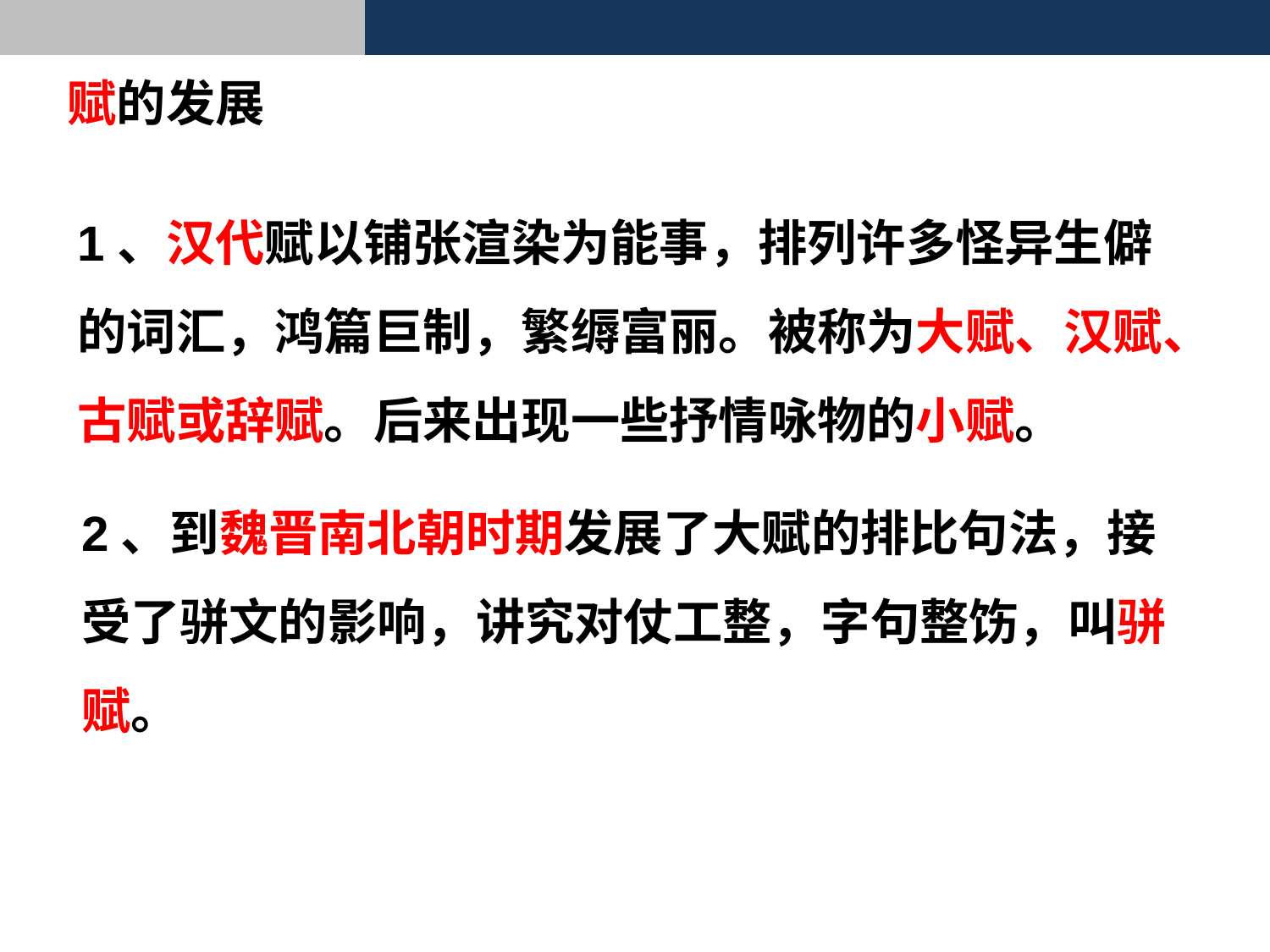

赋的发展
1、汉代赋以铺张渲染为能事，排列许多怪异生僻的词汇，鸿篇巨制，繁缛富丽。被称为大赋、汉赋、古赋或辞赋。后来出现一些抒情咏物的小赋。
2、到魏晋南北朝时期发展了大赋的排比句法，接受了骈文的影响，讲究对仗工整，字句整饬，叫骈赋。